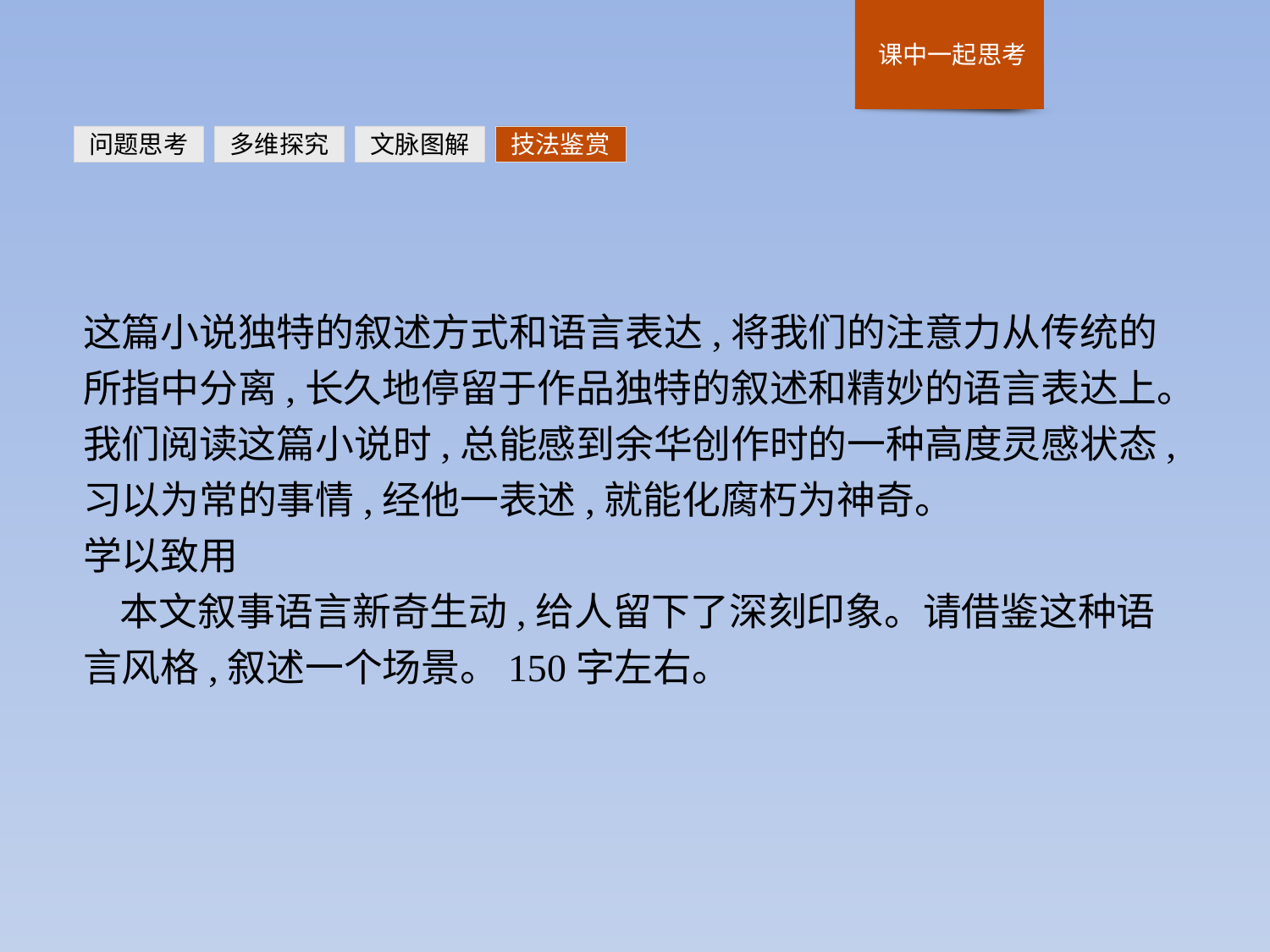

问题思考
多维探究
文脉图解
技法鉴赏
这篇小说独特的叙述方式和语言表达,将我们的注意力从传统的所指中分离,长久地停留于作品独特的叙述和精妙的语言表达上。我们阅读这篇小说时,总能感到余华创作时的一种高度灵感状态,习以为常的事情,经他一表述,就能化腐朽为神奇。
学以致用
本文叙事语言新奇生动,给人留下了深刻印象。请借鉴这种语言风格,叙述一个场景。150字左右。